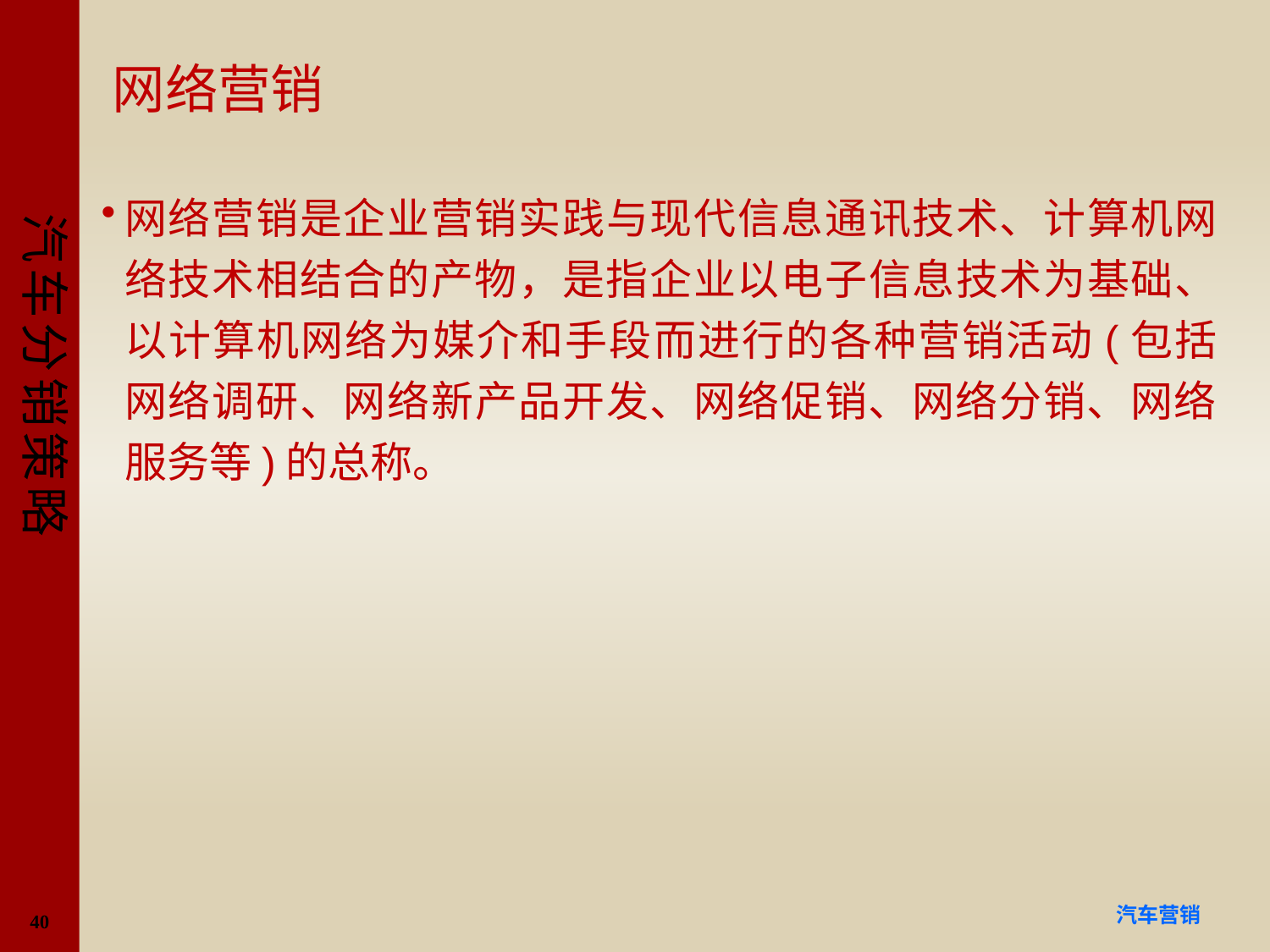

# 网络营销
网络营销是企业营销实践与现代信息通讯技术、计算机网络技术相结合的产物，是指企业以电子信息技术为基础、以计算机网络为媒介和手段而进行的各种营销活动(包括网络调研、网络新产品开发、网络促销、网络分销、网络服务等)的总称。
40